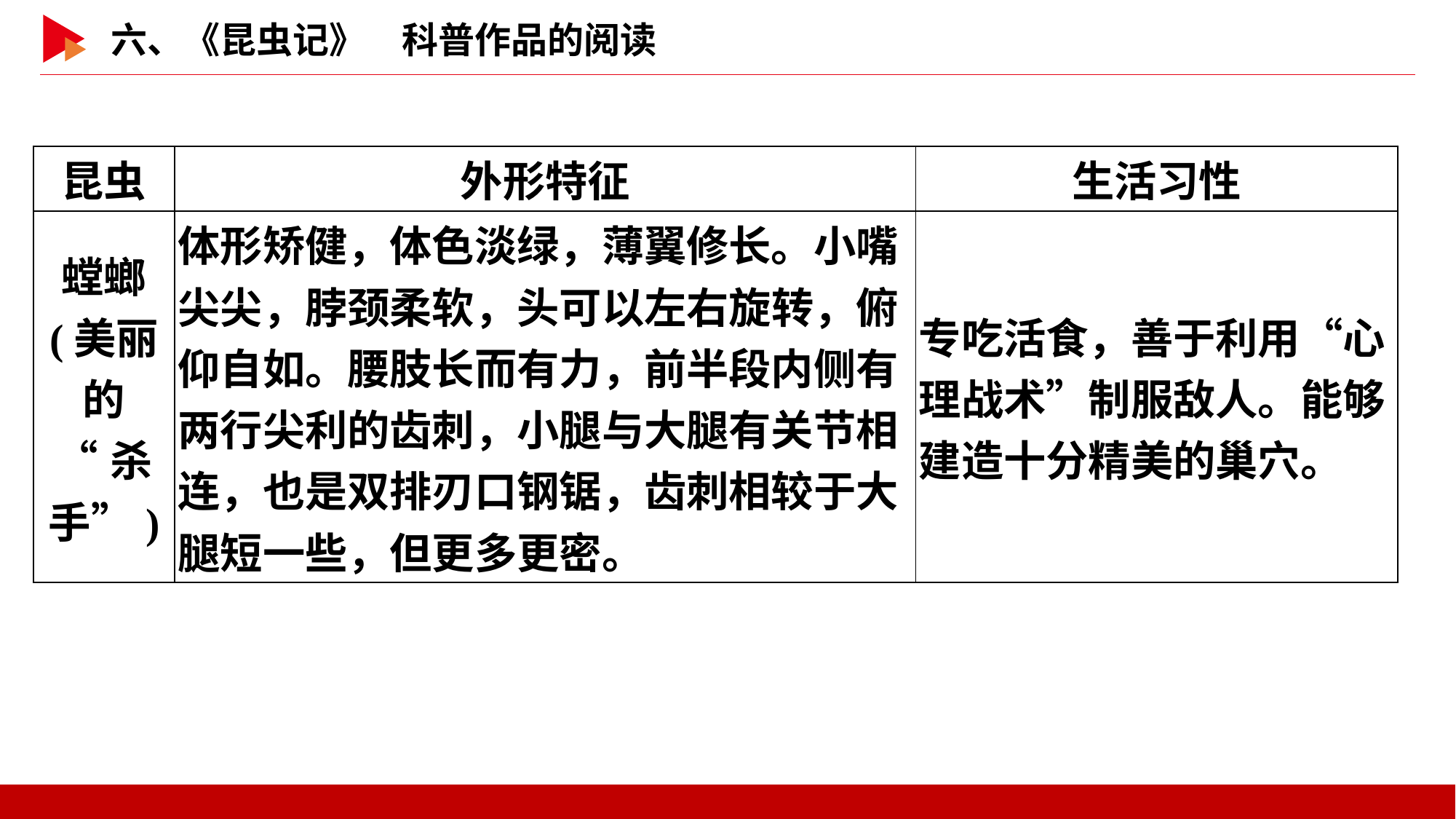

| 昆虫 | 外形特征 | 生活习性 |
| --- | --- | --- |
| 螳螂 (美丽的 “杀手”) | 体形矫健，体色淡绿，薄翼修长。小嘴尖尖，脖颈柔软，头可以左右旋转，俯仰自如。腰肢长而有力，前半段内侧有两行尖利的齿刺，小腿与大腿有关节相连，也是双排刃口钢锯，齿刺相较于大腿短一些，但更多更密。 | 专吃活食，善于利用“心理战术”制服敌人。能够建造十分精美的巢穴。 |